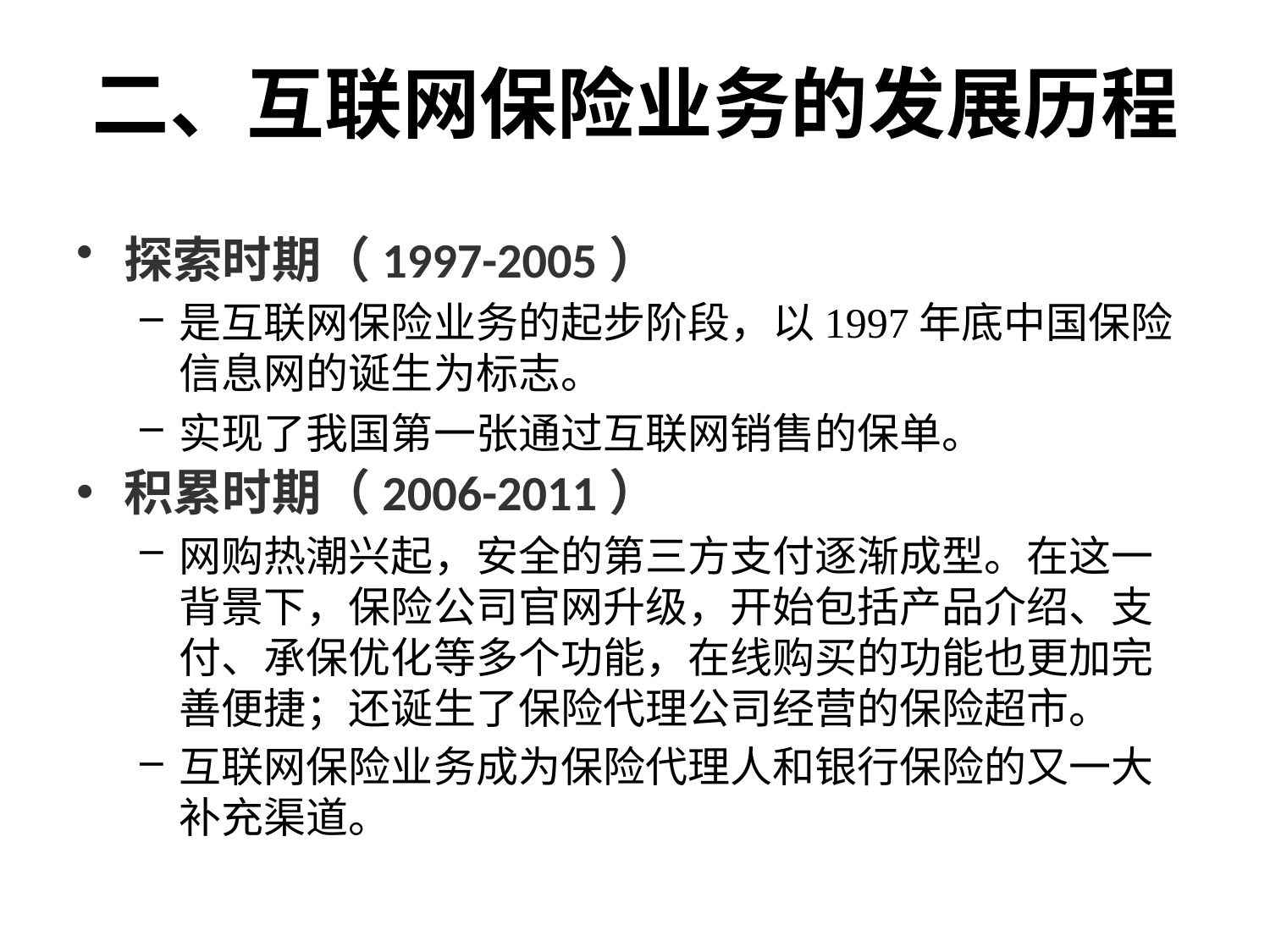

# 二、互联网保险业务的发展历程
探索时期（1997-2005）
是互联网保险业务的起步阶段，以1997年底中国保险信息网的诞生为标志。
实现了我国第一张通过互联网销售的保单。
积累时期（2006-2011）
网购热潮兴起，安全的第三方支付逐渐成型。在这一背景下，保险公司官网升级，开始包括产品介绍、支付、承保优化等多个功能，在线购买的功能也更加完善便捷；还诞生了保险代理公司经营的保险超市。
互联网保险业务成为保险代理人和银行保险的又一大补充渠道。